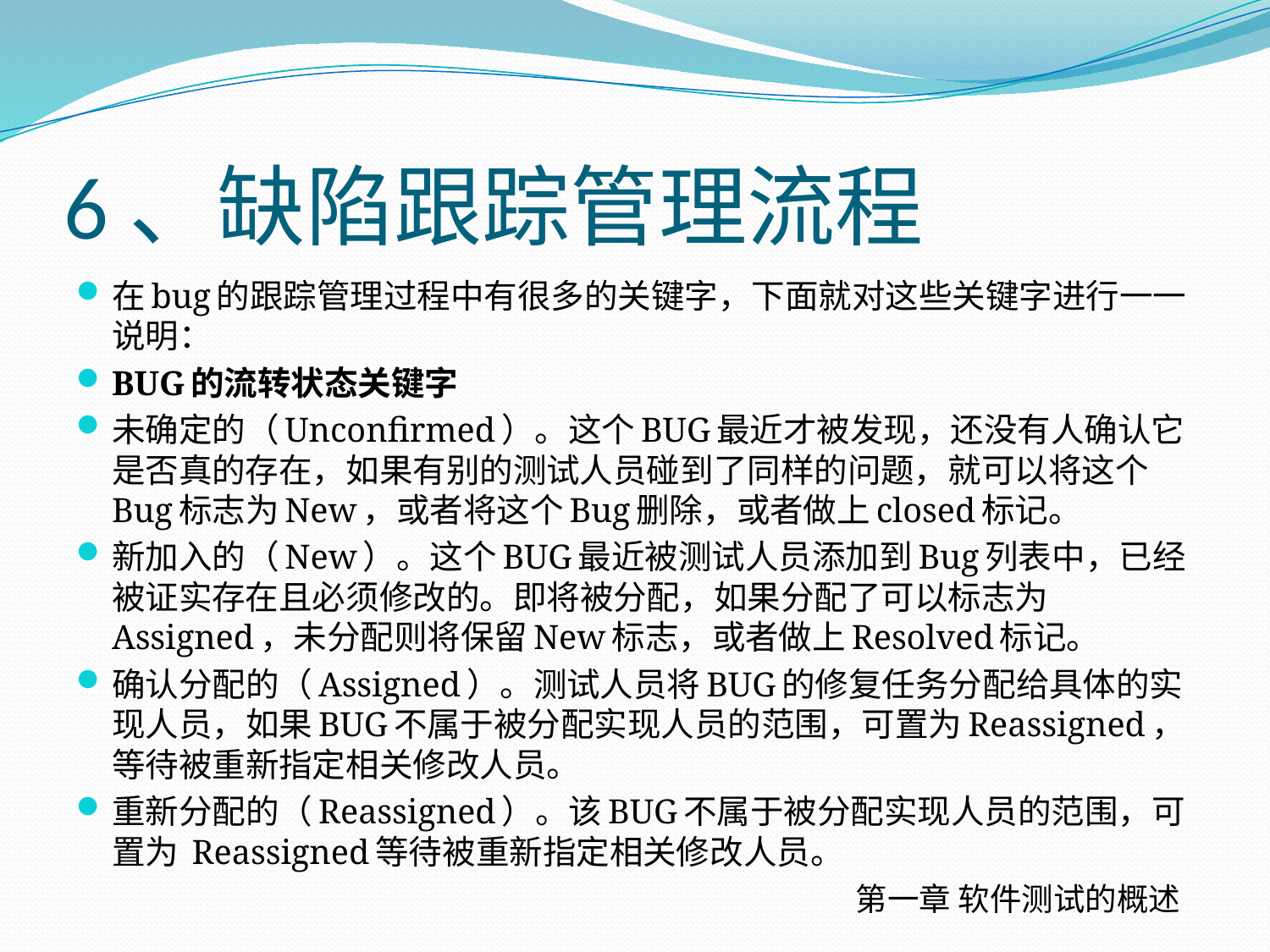

# 6、缺陷跟踪管理流程
在bug的跟踪管理过程中有很多的关键字，下面就对这些关键字进行一一说明：
BUG的流转状态关键字
未确定的（Unconfirmed）。这个BUG最近才被发现，还没有人确认它是否真的存在，如果有别的测试人员碰到了同样的问题，就可以将这个Bug标志为New，或者将这个Bug删除，或者做上closed标记。
新加入的（New）。这个BUG最近被测试人员添加到Bug列表中，已经被证实存在且必须修改的。即将被分配，如果分配了可以标志为Assigned，未分配则将保留New标志，或者做上Resolved标记。
确认分配的（Assigned）。测试人员将BUG的修复任务分配给具体的实现人员，如果BUG不属于被分配实现人员的范围，可置为Reassigned，等待被重新指定相关修改人员。
重新分配的（Reassigned）。该BUG不属于被分配实现人员的范围，可置为 Reassigned等待被重新指定相关修改人员。